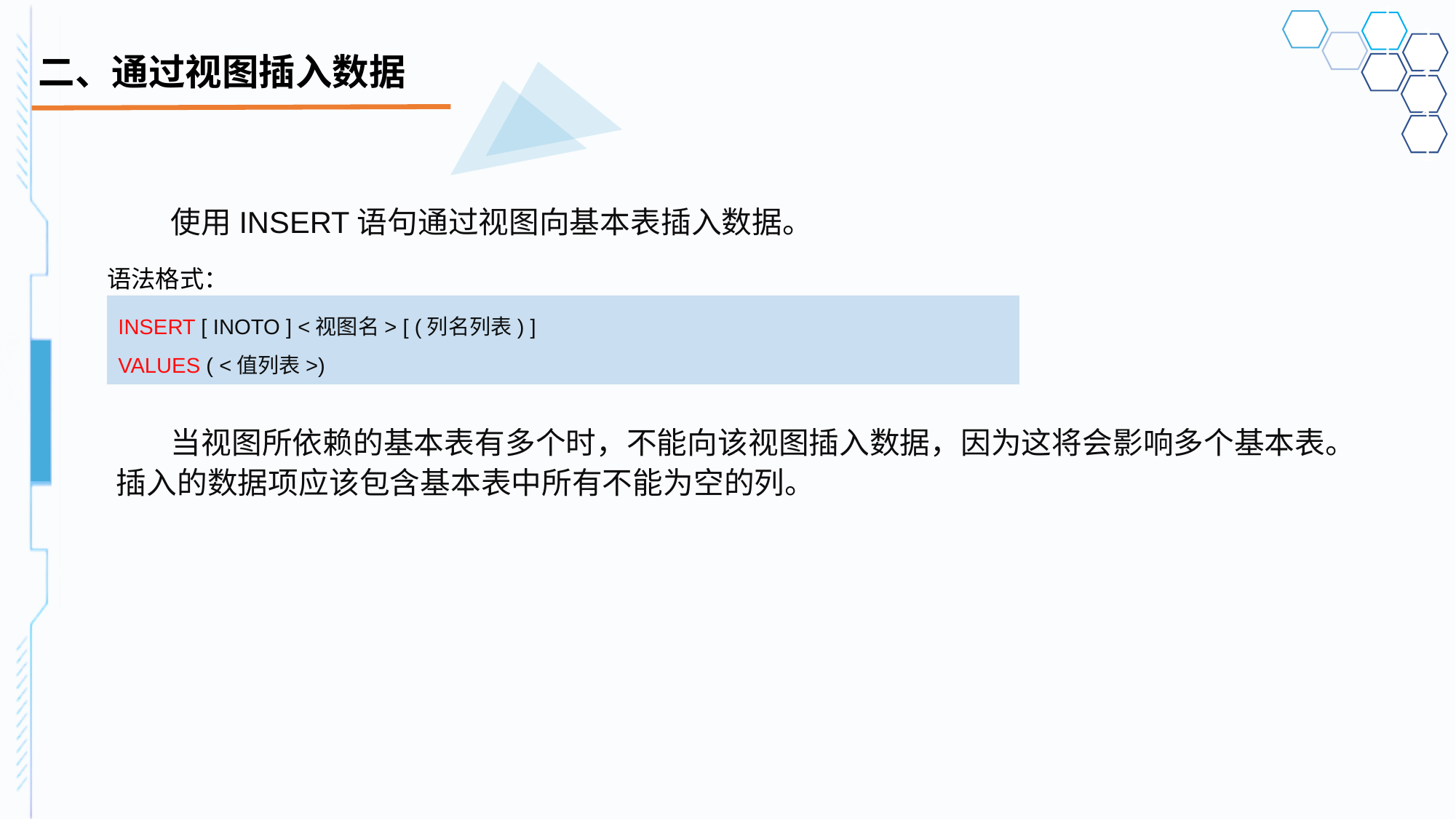

# 二、通过视图插入数据

使用INSERT语句通过视图向基本表插入数据。

当视图所依赖的基本表有多个时，不能向该视图插入数据，因为这将会影响多个基本表。插入的数据项应该包含基本表中所有不能为空的列。

语法格式：
INSERT [ INOTO ] <视图名> [ (列名列表) ]
VALUES ( <值列表>)